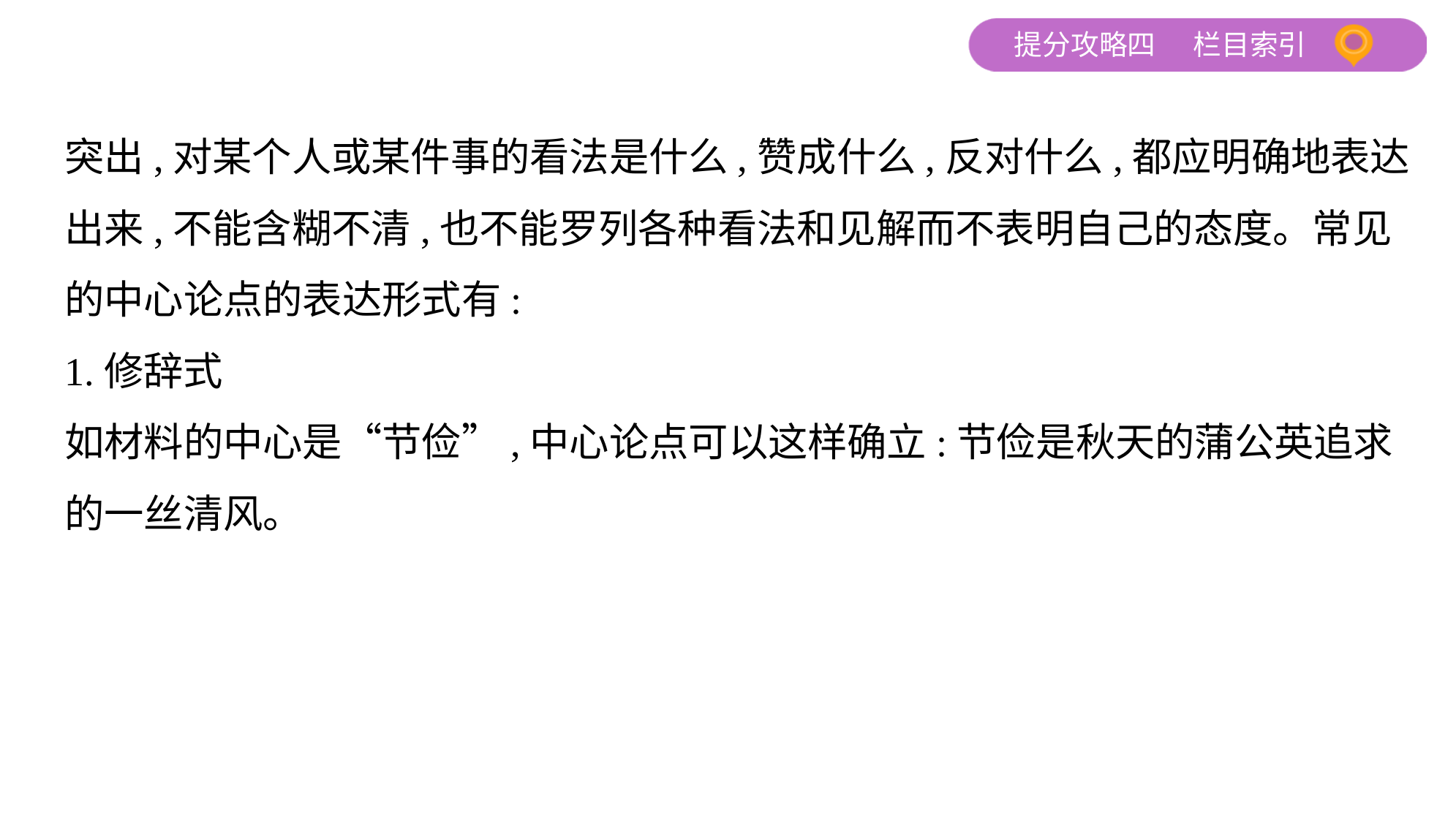

突出,对某个人或某件事的看法是什么,赞成什么,反对什么,都应明确地表达
出来,不能含糊不清,也不能罗列各种看法和见解而不表明自己的态度。常见
的中心论点的表达形式有:
1.修辞式
如材料的中心是“节俭”,中心论点可以这样确立:节俭是秋天的蒲公英追求
的一丝清风。